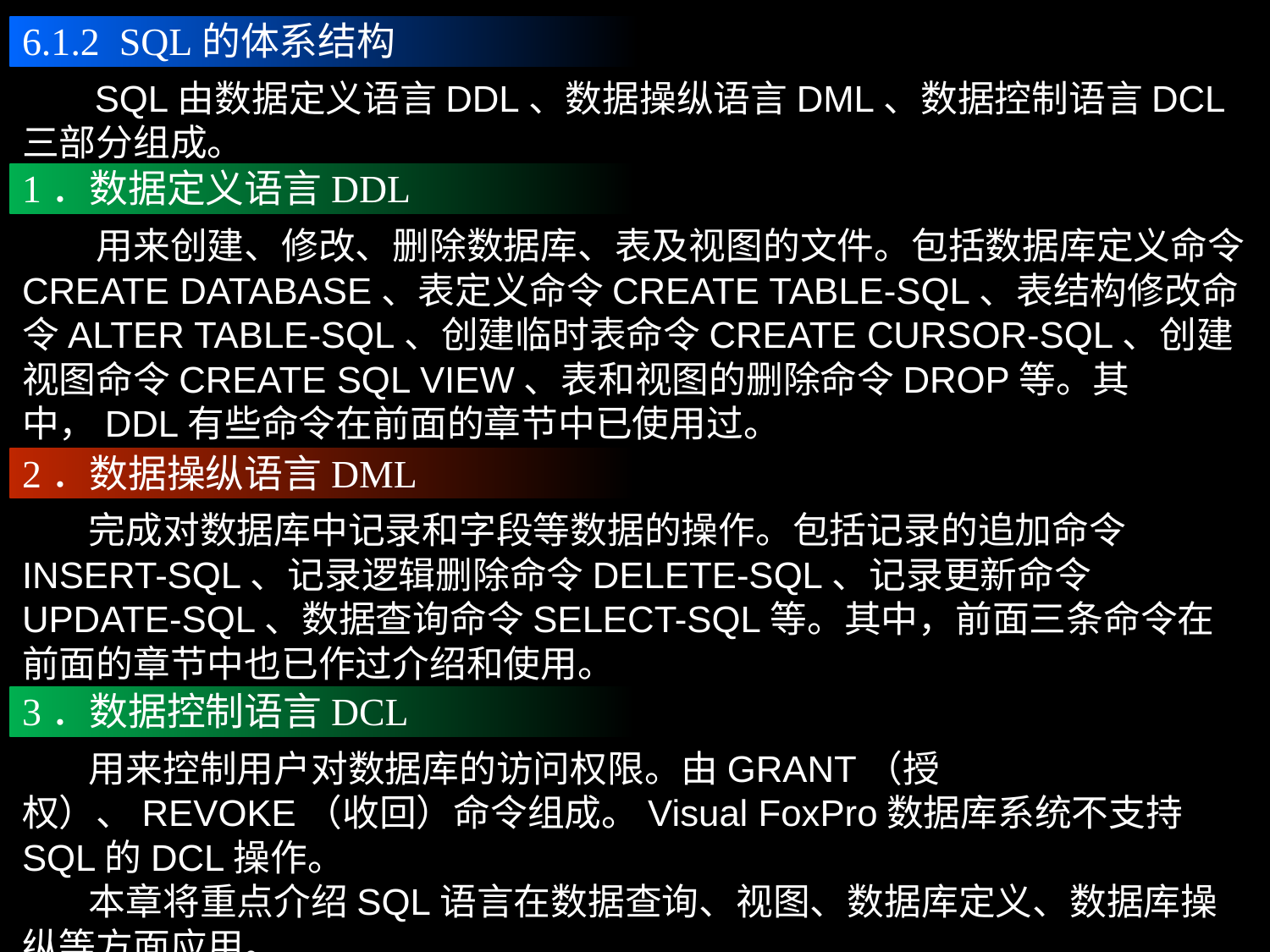

6.1.2  SQL的体系结构
       SQL由数据定义语言DDL、数据操纵语言DML、数据控制语言DCL三部分组成。
1．数据定义语言DDL
　　用来创建、修改、删除数据库、表及视图的文件。包括数据库定义命令CREATE DATABASE、表定义命令CREATE TABLE-SQL、表结构修改命令ALTER TABLE-SQL、创建临时表命令CREATE CURSOR-SQL、创建视图命令CREATE SQL VIEW、表和视图的删除命令DROP等。其中，DDL有些命令在前面的章节中已使用过。
2．数据操纵语言DML
       完成对数据库中记录和字段等数据的操作。包括记录的追加命令INSERT-SQL、记录逻辑删除命令DELETE-SQL、记录更新命令UPDATE-SQL、数据查询命令SELECT-SQL等。其中，前面三条命令在前面的章节中也已作过介绍和使用。
3．数据控制语言DCL
       用来控制用户对数据库的访问权限。由GRANT（授权）、REVOKE（收回）命令组成。Visual FoxPro数据库系统不支持SQL的DCL操作。
       本章将重点介绍SQL语言在数据查询、视图、数据库定义、数据库操纵等方面应用。